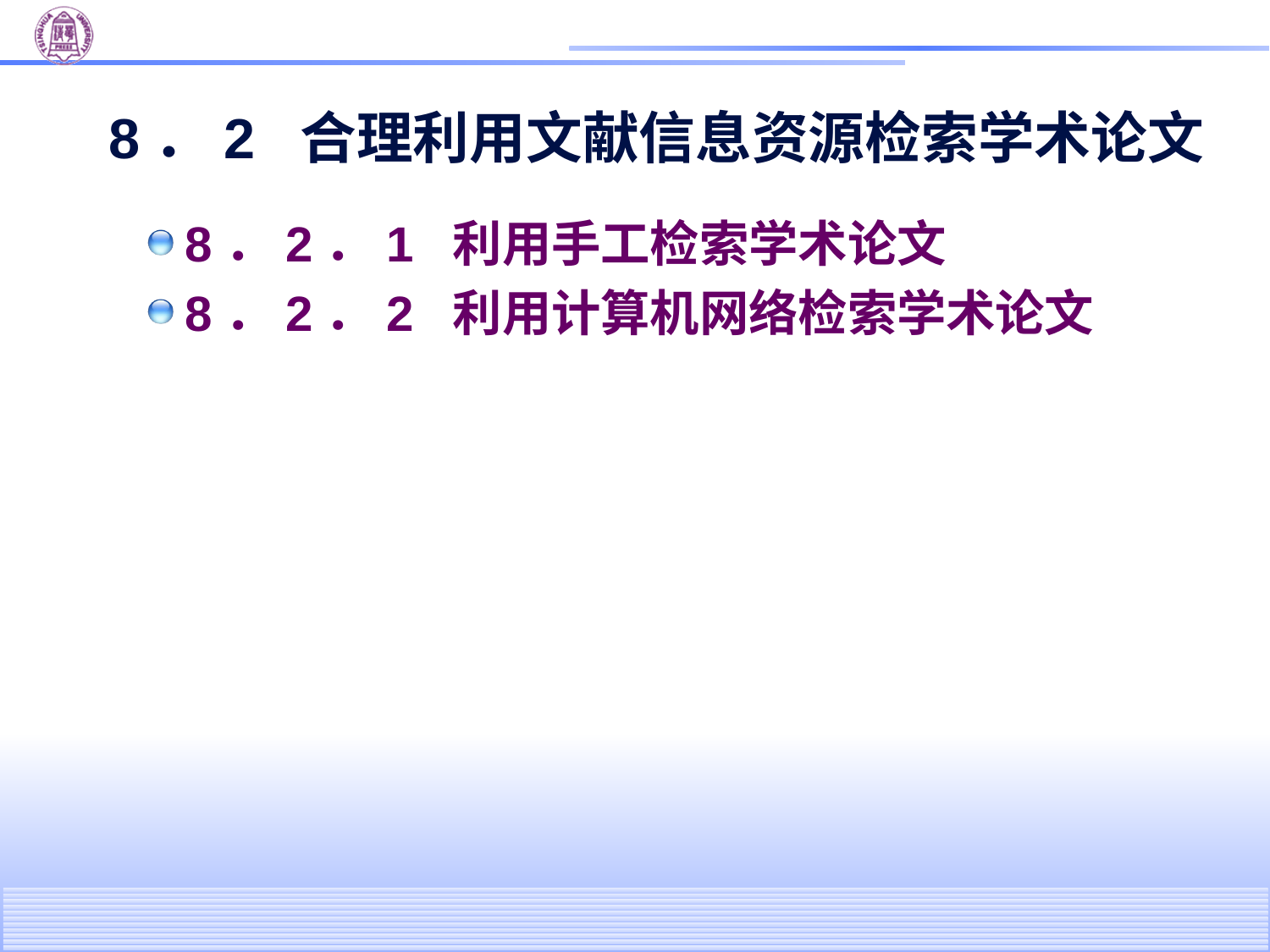

# 8．2  合理利用文献信息资源检索学术论文
8．2．1  利用手工检索学术论文
8．2．2  利用计算机网络检索学术论文